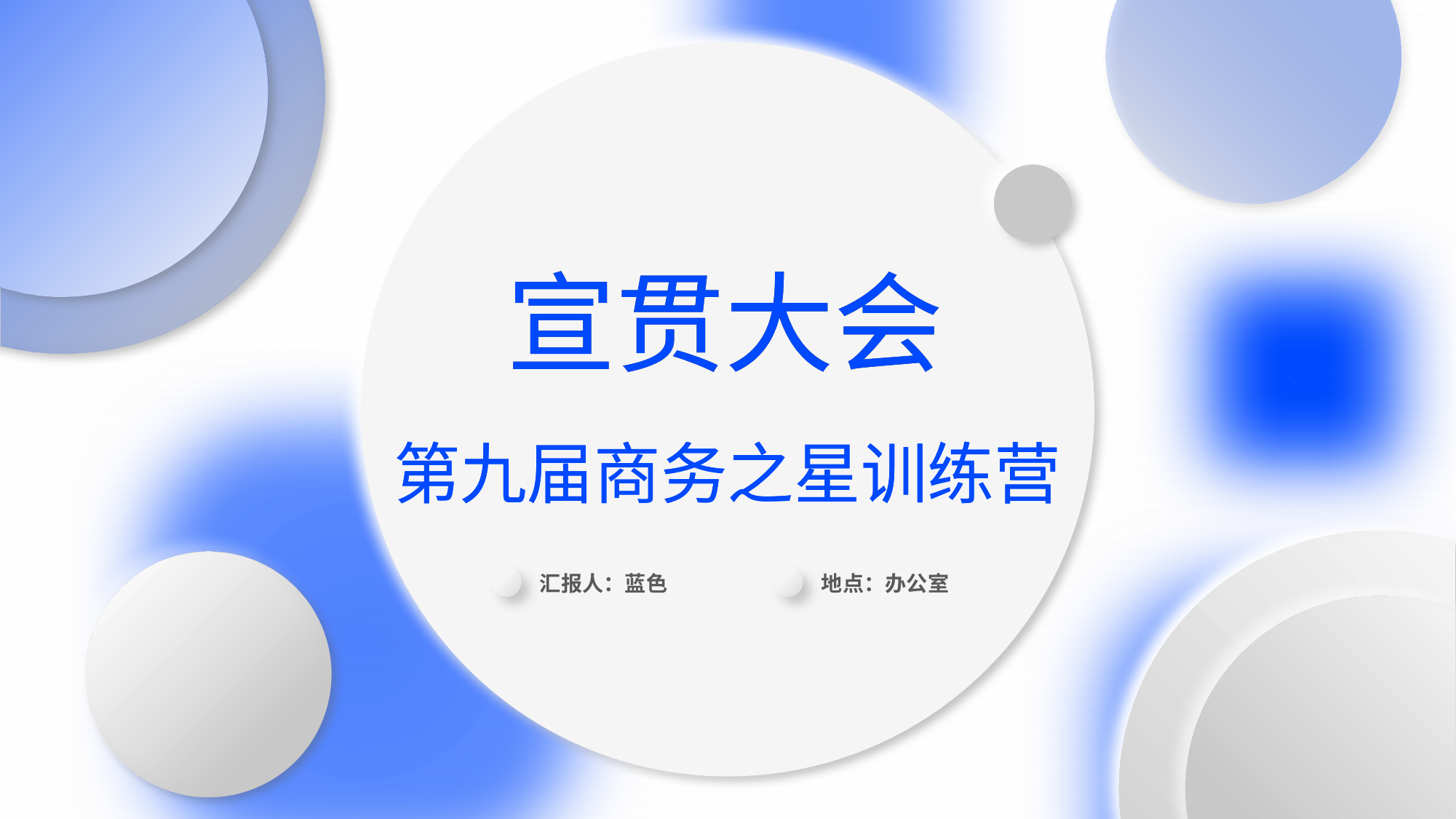

宣贯大会
宣贯大会
第九届商务之星训练营
第九届商务之星训练营

汇报人：蓝色

地点：办公室